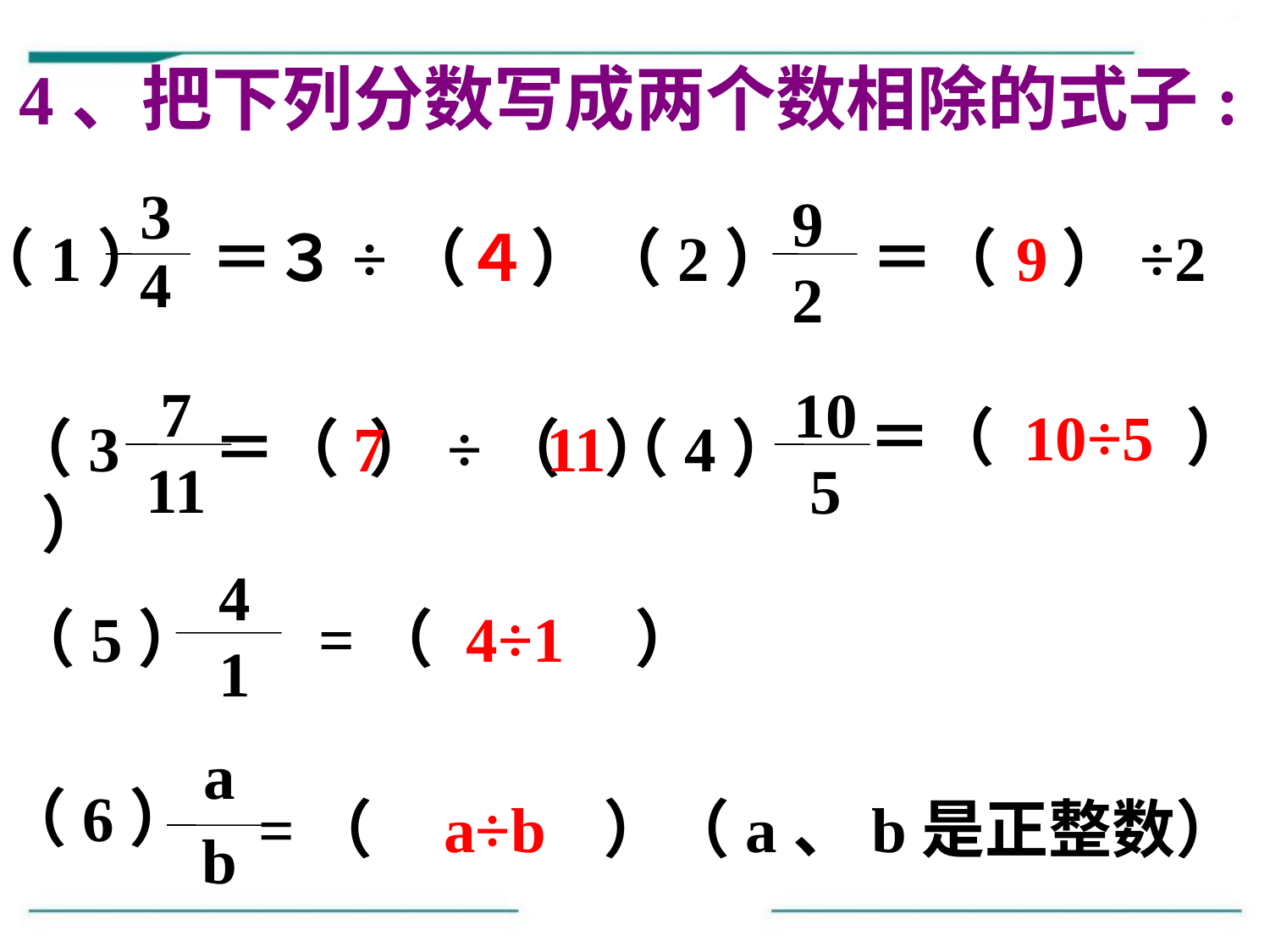

4、把下列分数写成两个数相除的式子:
92
34
（1）
＝３÷（　）
４
（2）
＝（　）÷2
9

7 11
105
＝（　　　）
10÷5
（3）
＝（  ）÷（   ）
7
（4）
11

41
（5）
=（              ）
4÷1

a
（6）
=（                ）（a、b是正整数）
a÷b
b